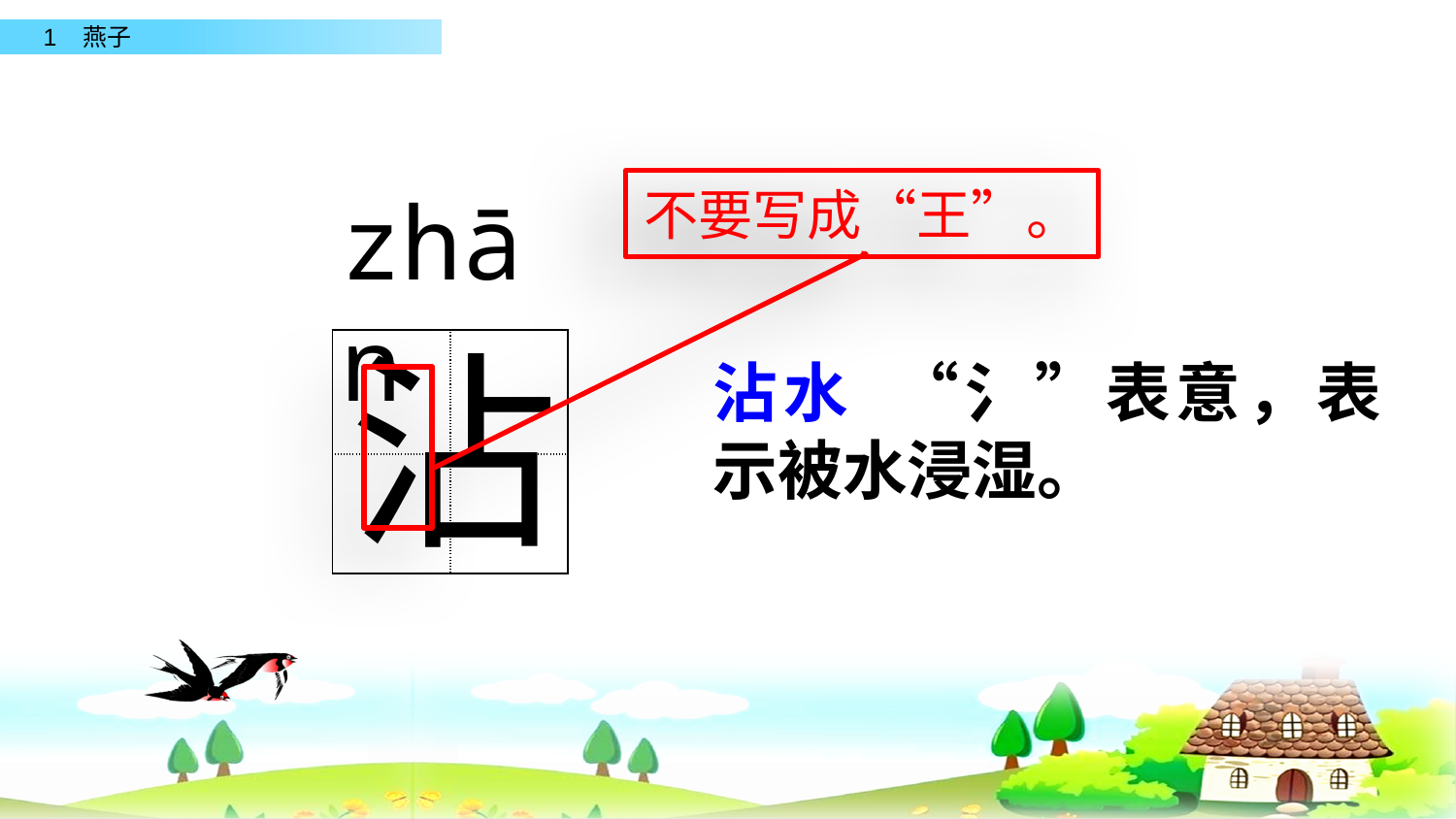

不要写成“王”。
zhān
沾
|  |  |
| --- | --- |
|  |  |
沾水  “氵”表意，表示被水浸湿。